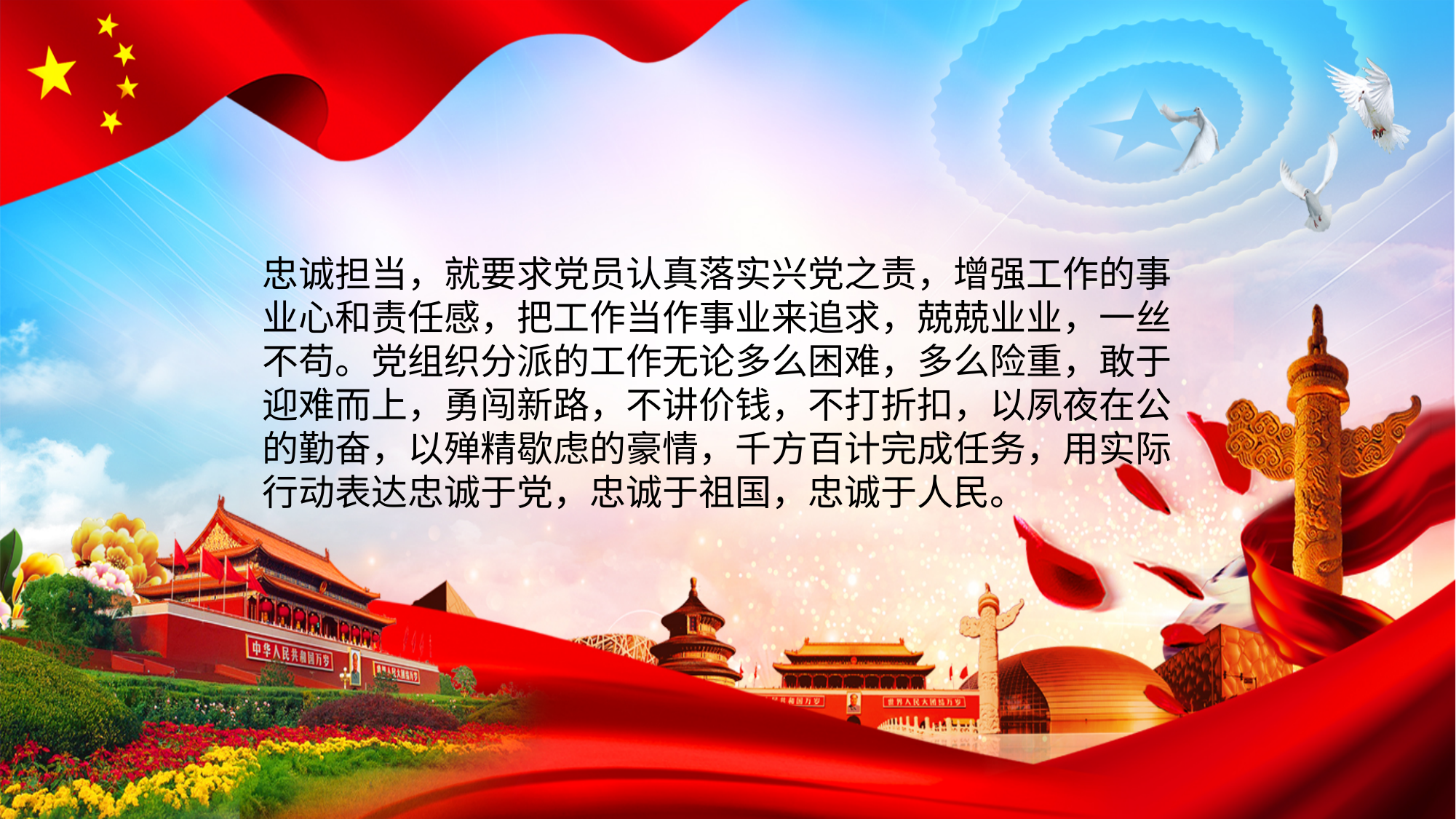

忠诚担当，就要求党员认真落实兴党之责，增强工作的事业心和责任感，把工作当作事业来追求，兢兢业业，一丝不苟。党组织分派的工作无论多么困难，多么险重，敢于迎难而上，勇闯新路，不讲价钱，不打折扣，以夙夜在公的勤奋，以殚精歇虑的豪情，千方百计完成任务，用实际行动表达忠诚于党，忠诚于祖国，忠诚于人民。